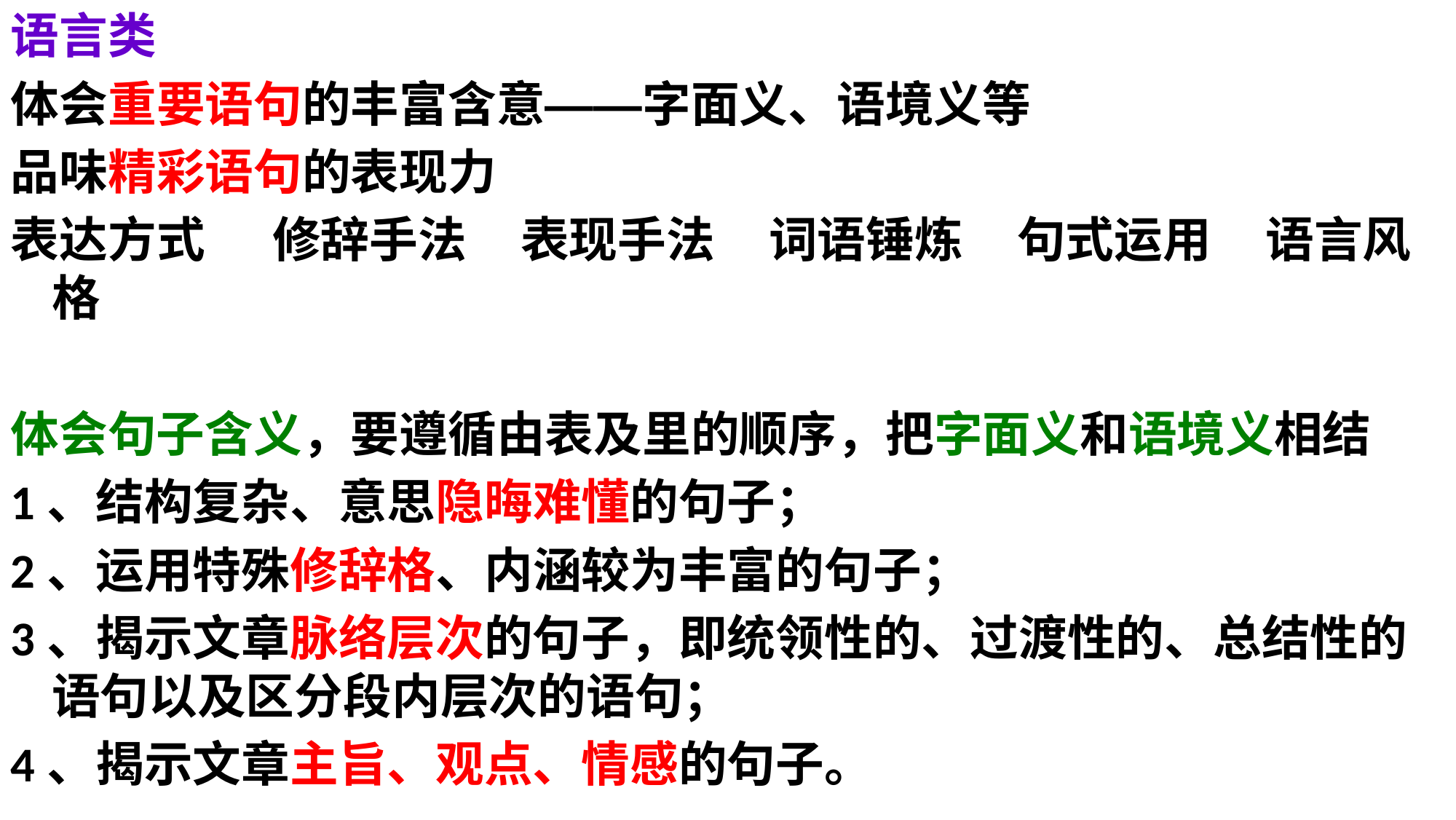

语言类
体会重要语句的丰富含意——字面义、语境义等
品味精彩语句的表现力
表达方式     修辞手法    表现手法    词语锤炼    句式运用    语言风格

体会句子含义，要遵循由表及里的顺序，把字面义和语境义相结
1、结构复杂、意思隐晦难懂的句子；
2、运用特殊修辞格、内涵较为丰富的句子；
3、揭示文章脉络层次的句子，即统领性的、过渡性的、总结性的语句以及区分段内层次的语句；
4、揭示文章主旨、观点、情感的句子。